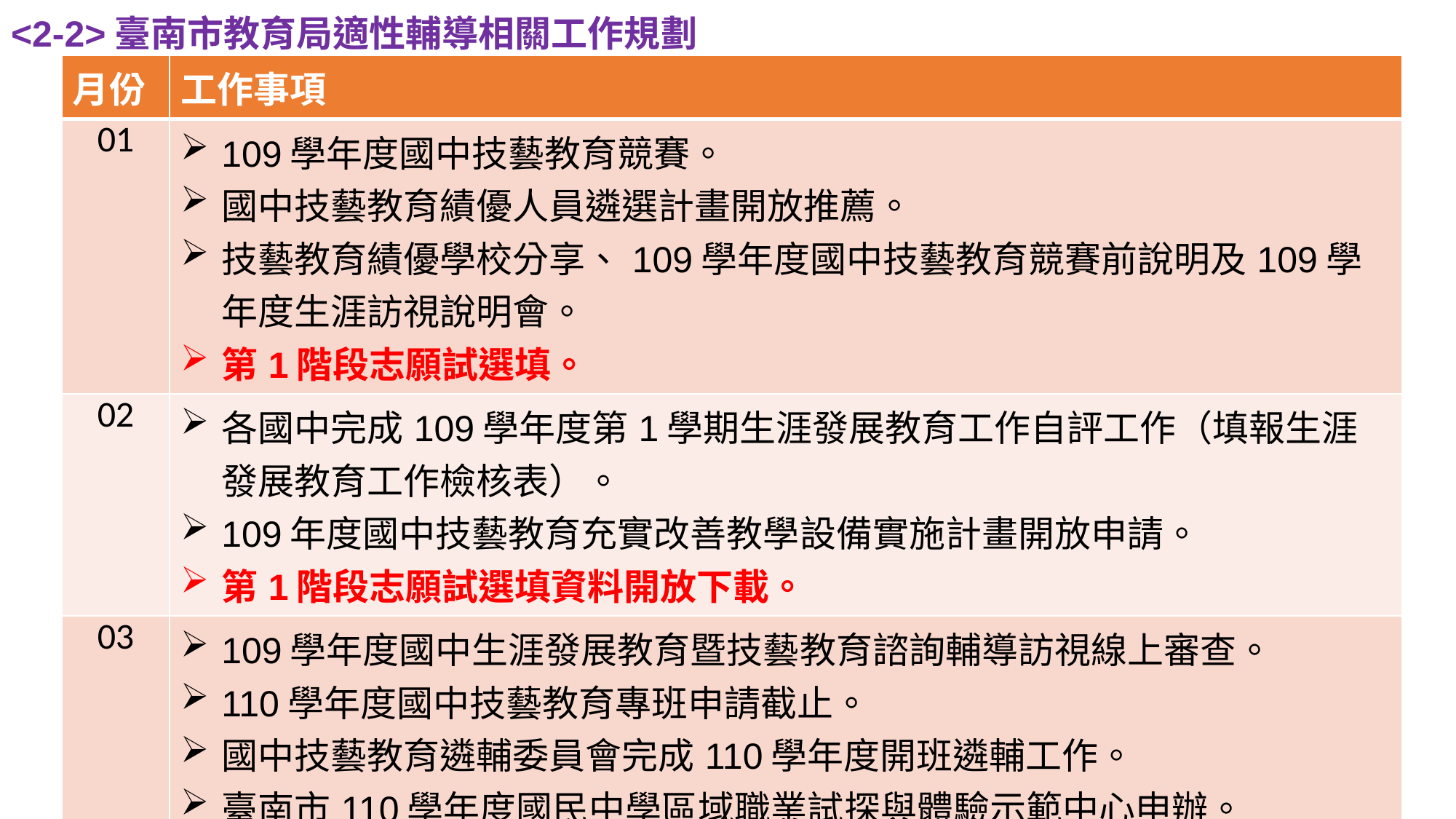

# <2-2>臺南市教育局適性輔導相關工作規劃
| 月份 | 工作事項 |
| --- | --- |
| 01 | 109學年度國中技藝教育競賽。 國中技藝教育績優人員遴選計畫開放推薦。 技藝教育績優學校分享、109學年度國中技藝教育競賽前說明及109學年度生涯訪視說明會。 第1階段志願試選填。 |
| 02 | 各國中完成109學年度第1學期生涯發展教育工作自評工作（填報生涯發展教育工作檢核表）。 109年度國中技藝教育充實改善教學設備實施計畫開放申請。 第1階段志願試選填資料開放下載。 |
| 03 | 109學年度國中生涯發展教育暨技藝教育諮詢輔導訪視線上審查。 110學年度國中技藝教育專班申請截止。 國中技藝教育遴輔委員會完成110學年度開班遴輔工作。 臺南市110學年度國民中學區域職業試探與體驗示範中心申辦。 志願選填試探後輔導焦點座談會。 駐區督學結合到校訪視行程至學校訪視志願試選填結果輔導作為第1階段。 |
7